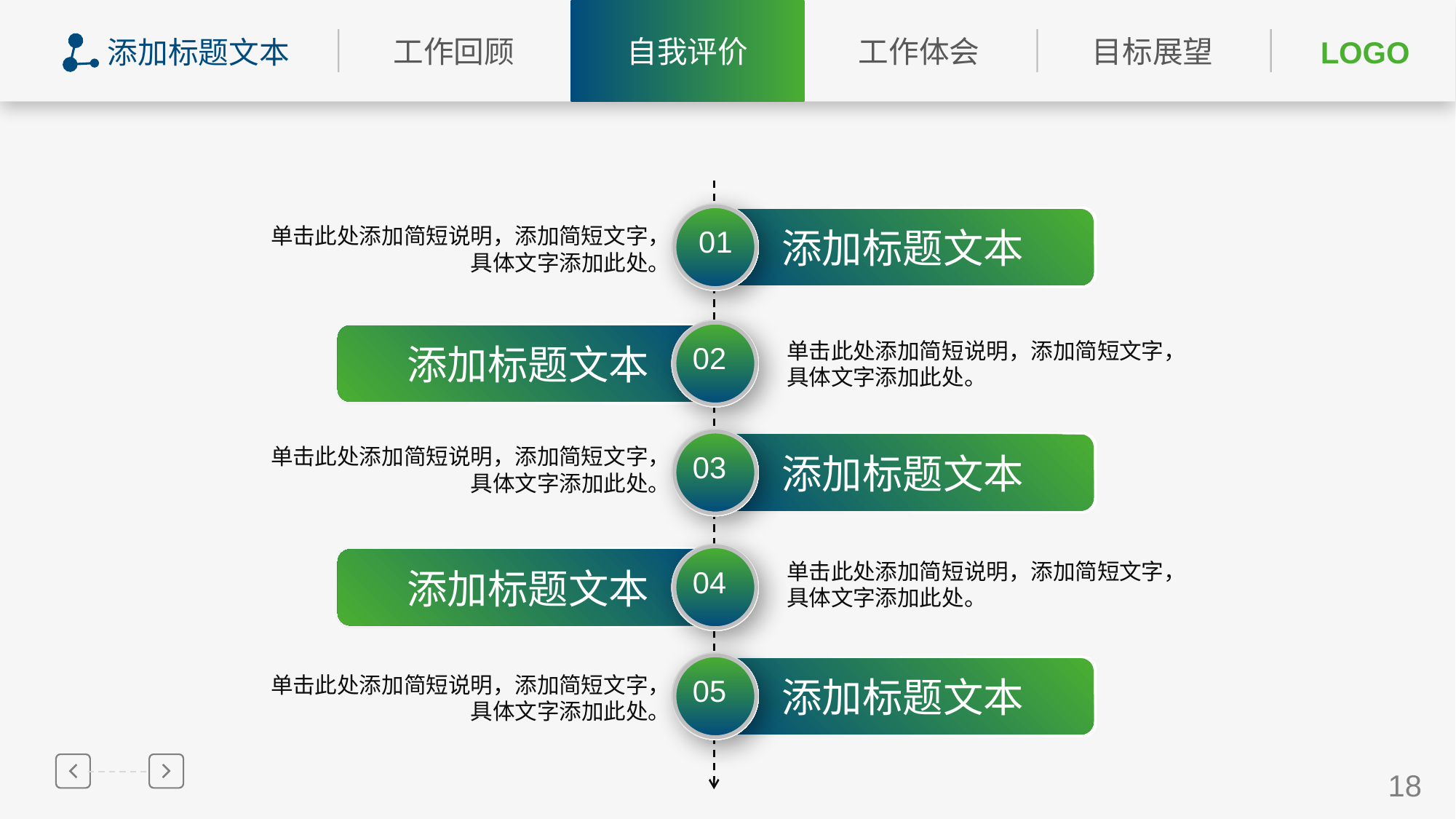

添加标题文本

01

添加标题文本
单击此处添加简短说明，添加简短文字，
具体文字添加此处。

02

添加标题文本
单击此处添加简短说明，添加简短文字，
具体文字添加此处。

03

添加标题文本
单击此处添加简短说明，添加简短文字，
具体文字添加此处。

04

添加标题文本
单击此处添加简短说明，添加简短文字，
具体文字添加此处。

05

添加标题文本
单击此处添加简短说明，添加简短文字，
具体文字添加此处。